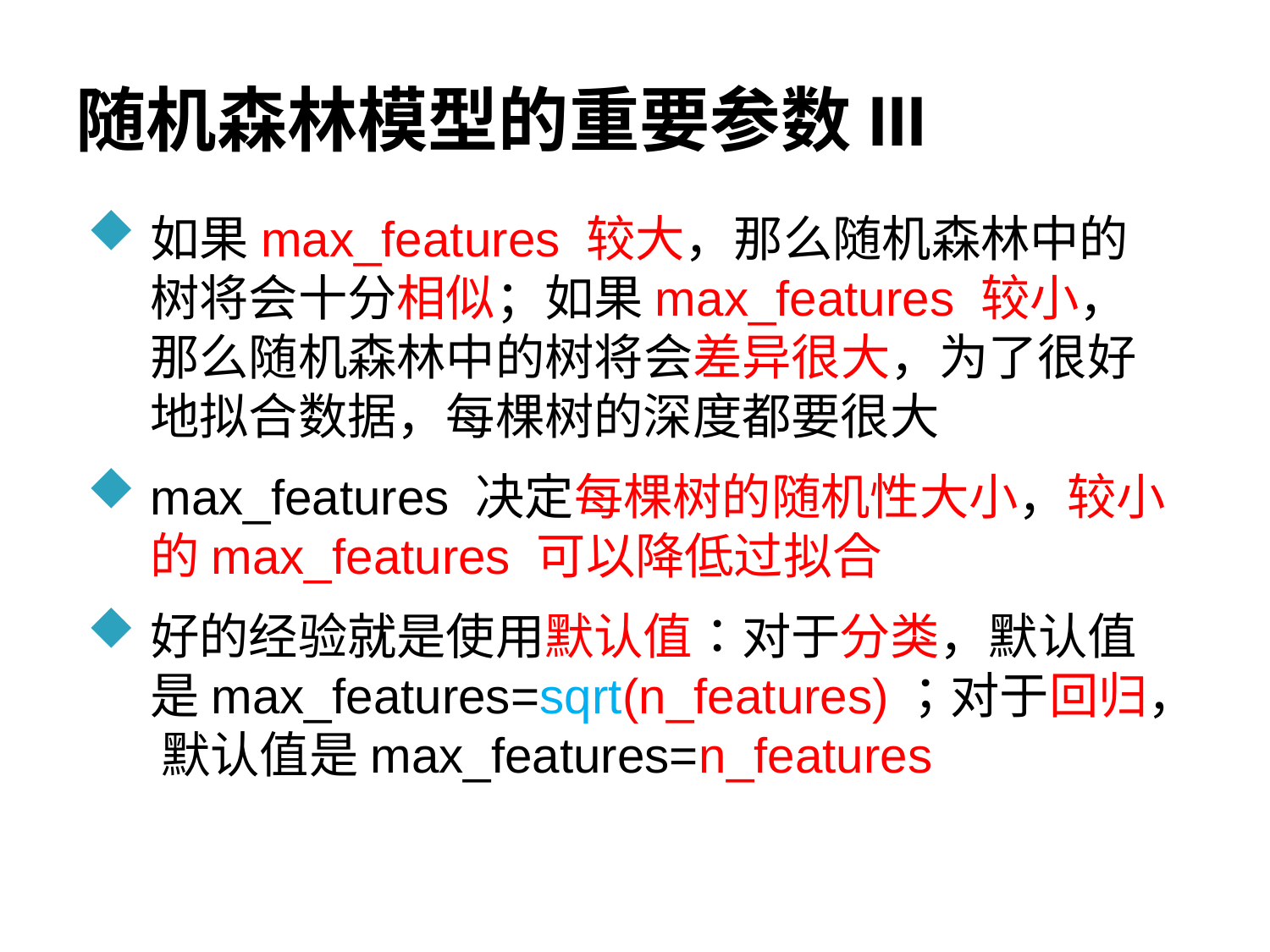

# 随机森林模型的重要参数III
如果max_features 较大，那么随机森林中的树将会十分相似；如果max_features 较小，那么随机森林中的树将会差异很大，为了很好地拟合数据，每棵树的深度都要很大
max_features 决定每棵树的随机性大小，较小的max_features 可以降低过拟合
好的经验就是使用默认值：对于分类，默认值是max_features=sqrt(n_features)；对于回归， 默认值是max_features=n_features